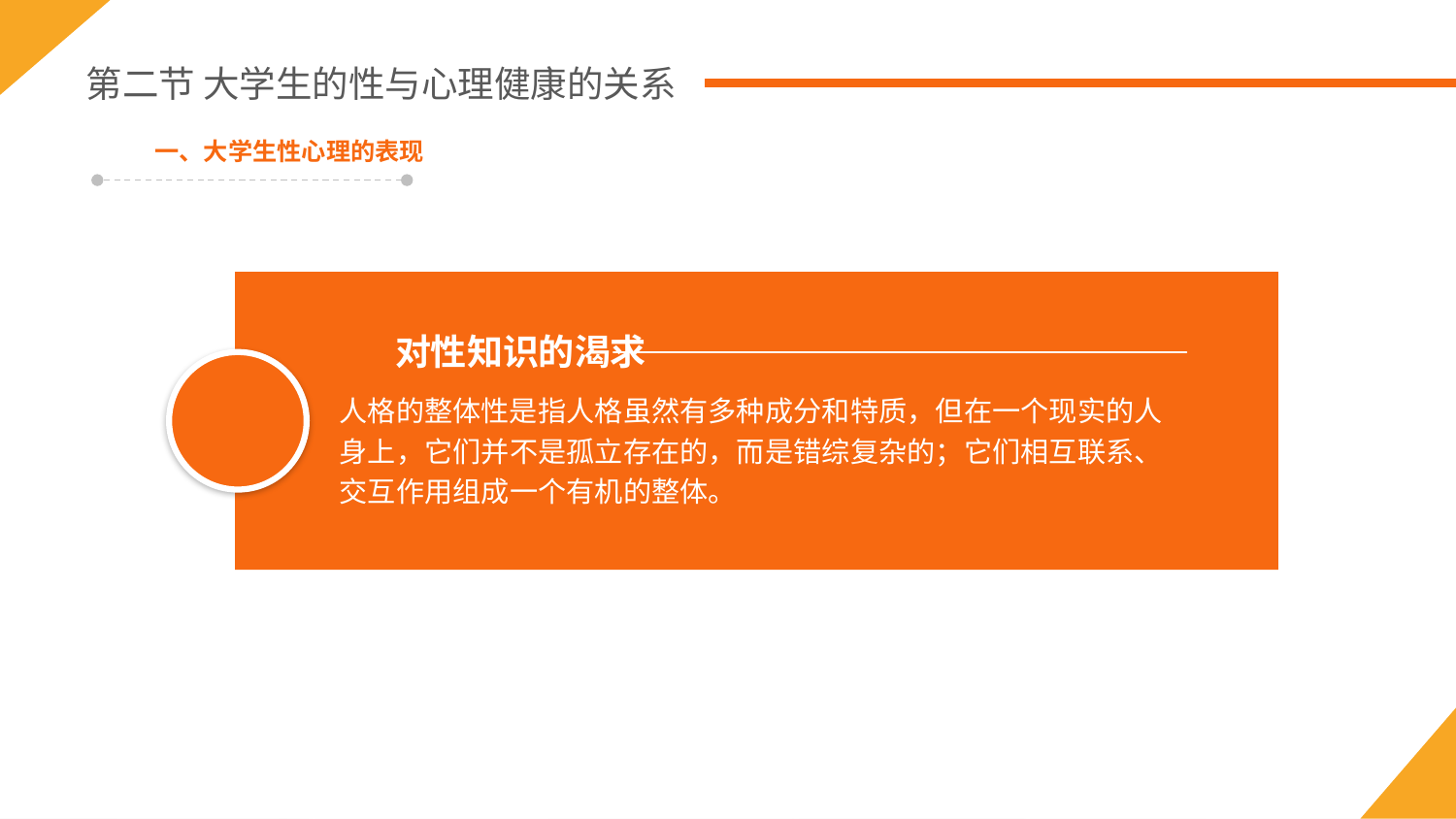

第二节 大学生的性与心理健康的关系
一、大学生性心理的表现

对性知识的渴求

人格的整体性是指人格虽然有多种成分和特质，但在一个现实的人身上，它们并不是孤立存在的，而是错综复杂的；它们相互联系、交互作用组成一个有机的整体。